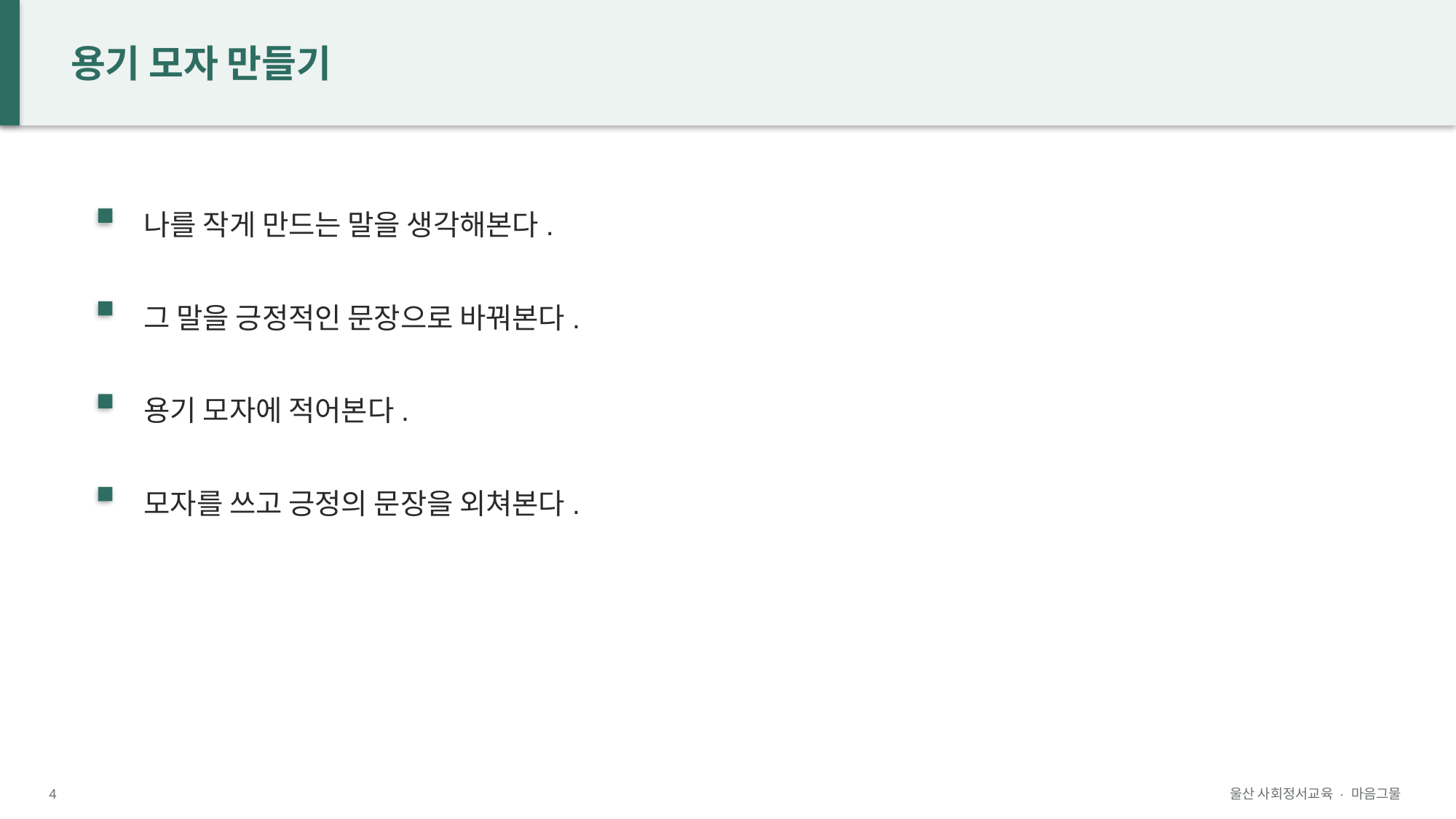

용기 모자 만들기
나를 작게 만드는 말을 생각해본다.

그 말을 긍정적인 문장으로 바꿔본다.

용기 모자에 적어본다.

모자를 쓰고 긍정의 문장을 외쳐본다.

4
울산 사회정서교육 · 마음그물